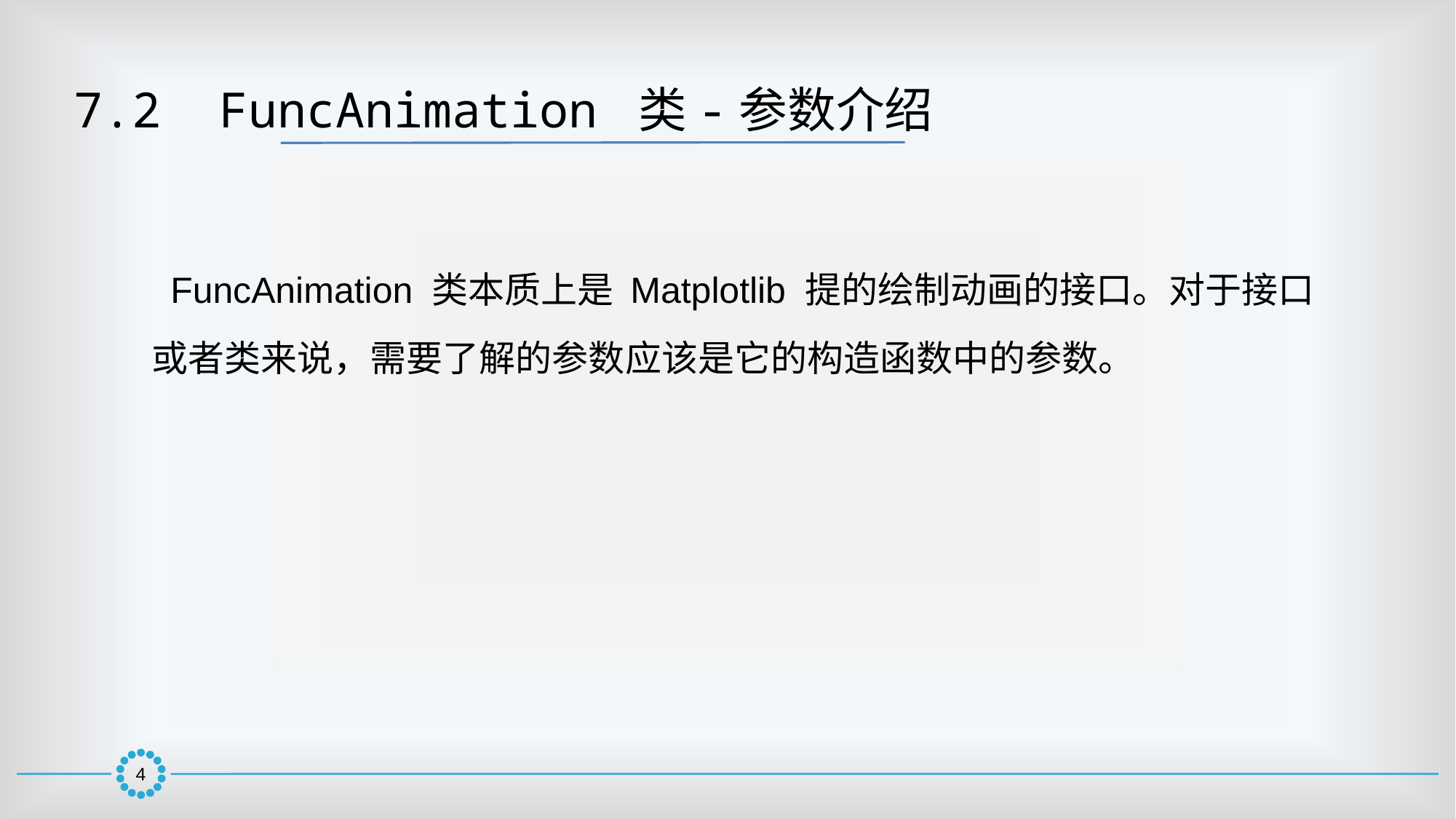

7.2  FuncAnimation 类-参数介绍

     FuncAnimation 类本质上是 Matplotlib 提的绘制动画的接口。对于接口或者类来说，需要了解的参数应该是它的构造函数中的参数。

4